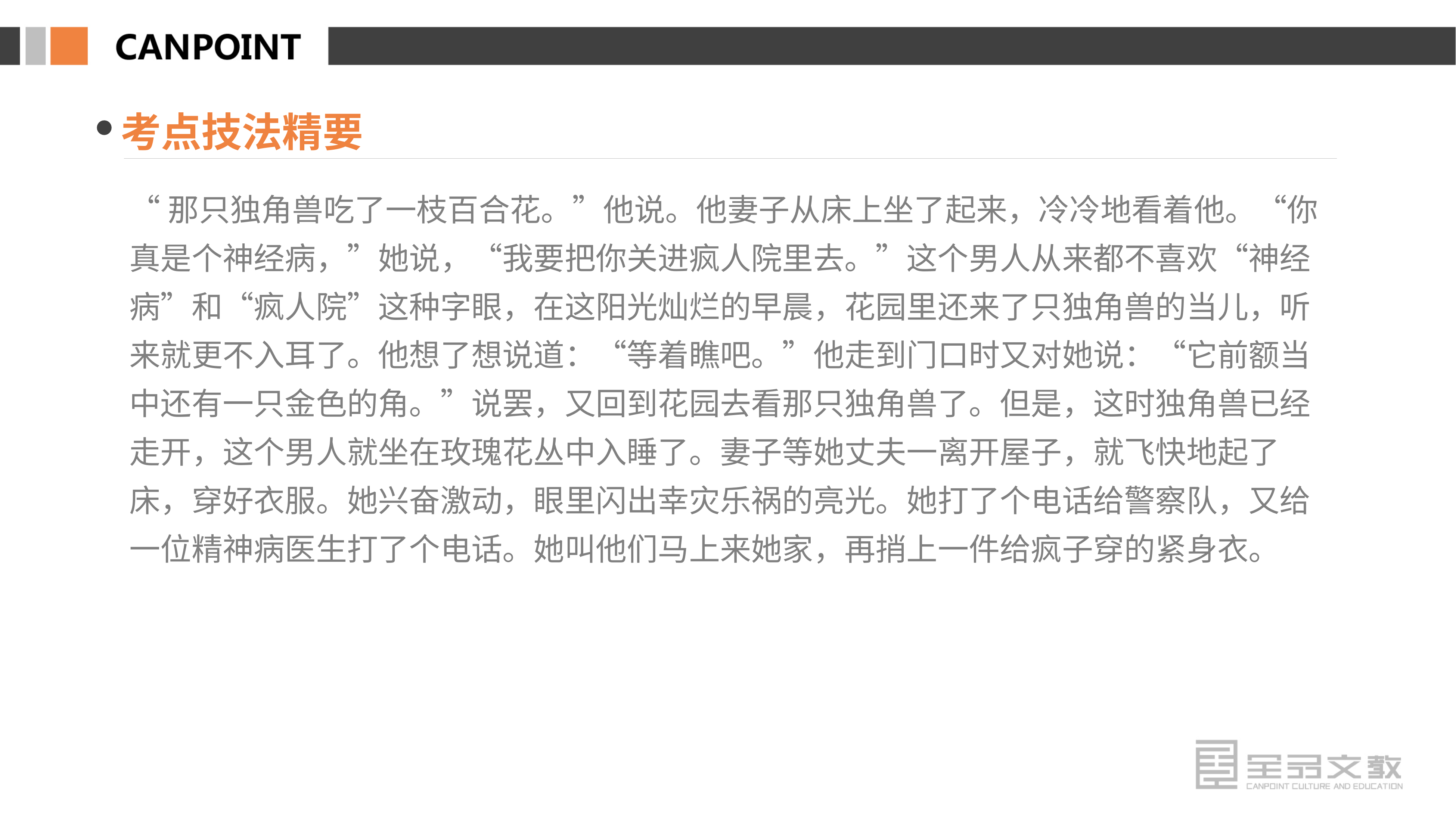

考点技法精要

“那只独角兽吃了一枝百合花。”他说。他妻子从床上坐了起来，冷冷地看着他。“你真是个神经病，”她说，“我要把你关进疯人院里去。”这个男人从来都不喜欢“神经病”和“疯人院”这种字眼，在这阳光灿烂的早晨，花园里还来了只独角兽的当儿，听来就更不入耳了。他想了想说道：“等着瞧吧。”他走到门口时又对她说：“它前额当中还有一只金色的角。”说罢，又回到花园去看那只独角兽了。但是，这时独角兽已经走开，这个男人就坐在玫瑰花丛中入睡了。妻子等她丈夫一离开屋子，就飞快地起了床，穿好衣服。她兴奋激动，眼里闪出幸灾乐祸的亮光。她打了个电话给警察队，又给一位精神病医生打了个电话。她叫他们马上来她家，再捎上一件给疯子穿的紧身衣。